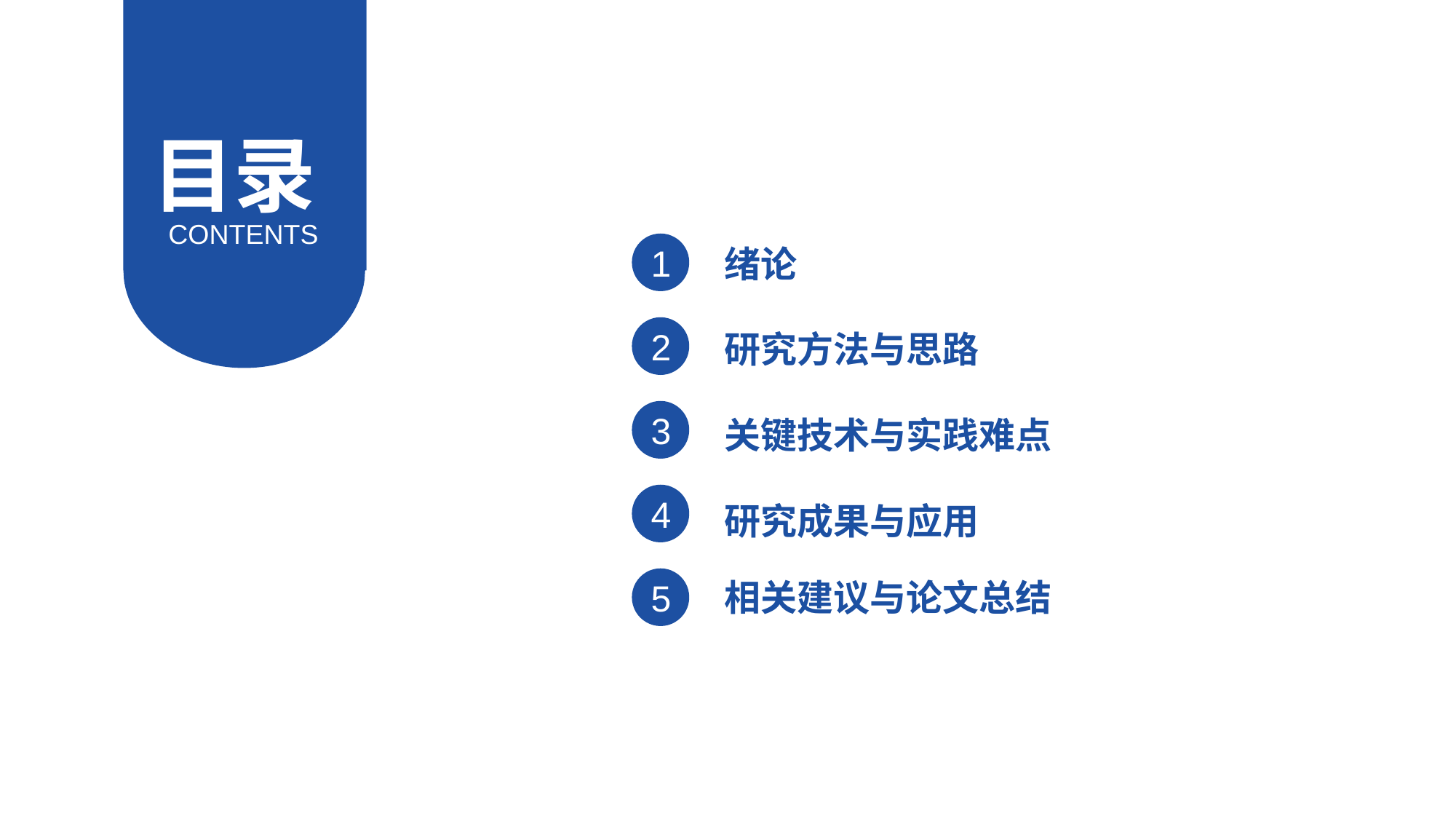

目录
CONTENTS
1
绪论
2
研究方法与思路
3
关键技术与实践难点
4
研究成果与应用
5
相关建议与论文总结